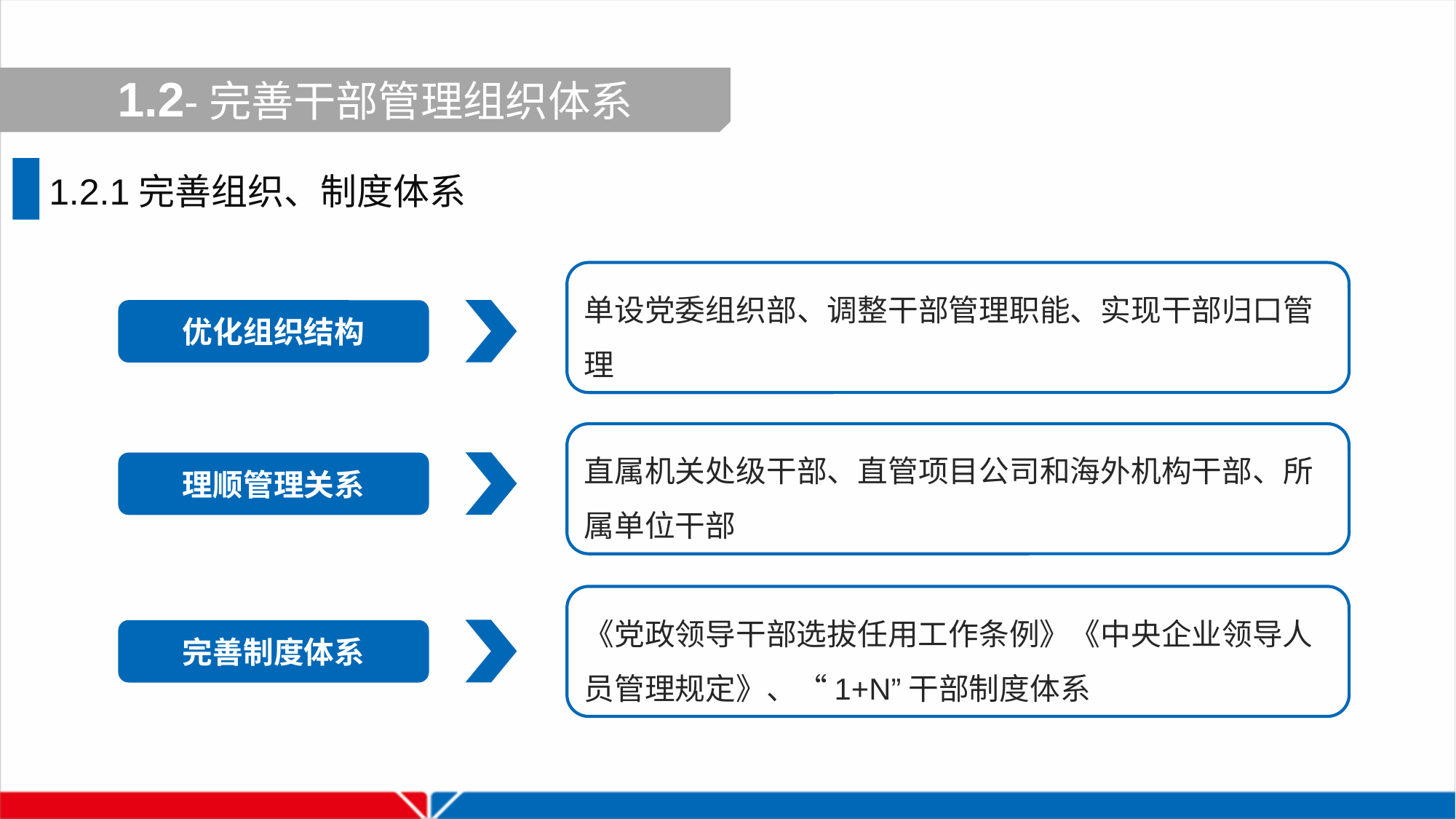

1.2-完善干部管理组织体系

1.2.1完善组织、制度体系
单设党委组织部、调整干部管理职能、实现干部归口管理
优化组织结构

直属机关处级干部、直管项目公司和海外机构干部、所属单位干部

理顺管理关系
《党政领导干部选拔任用工作条例》《中央企业领导人员管理规定》、“1+N”干部制度体系

完善制度体系